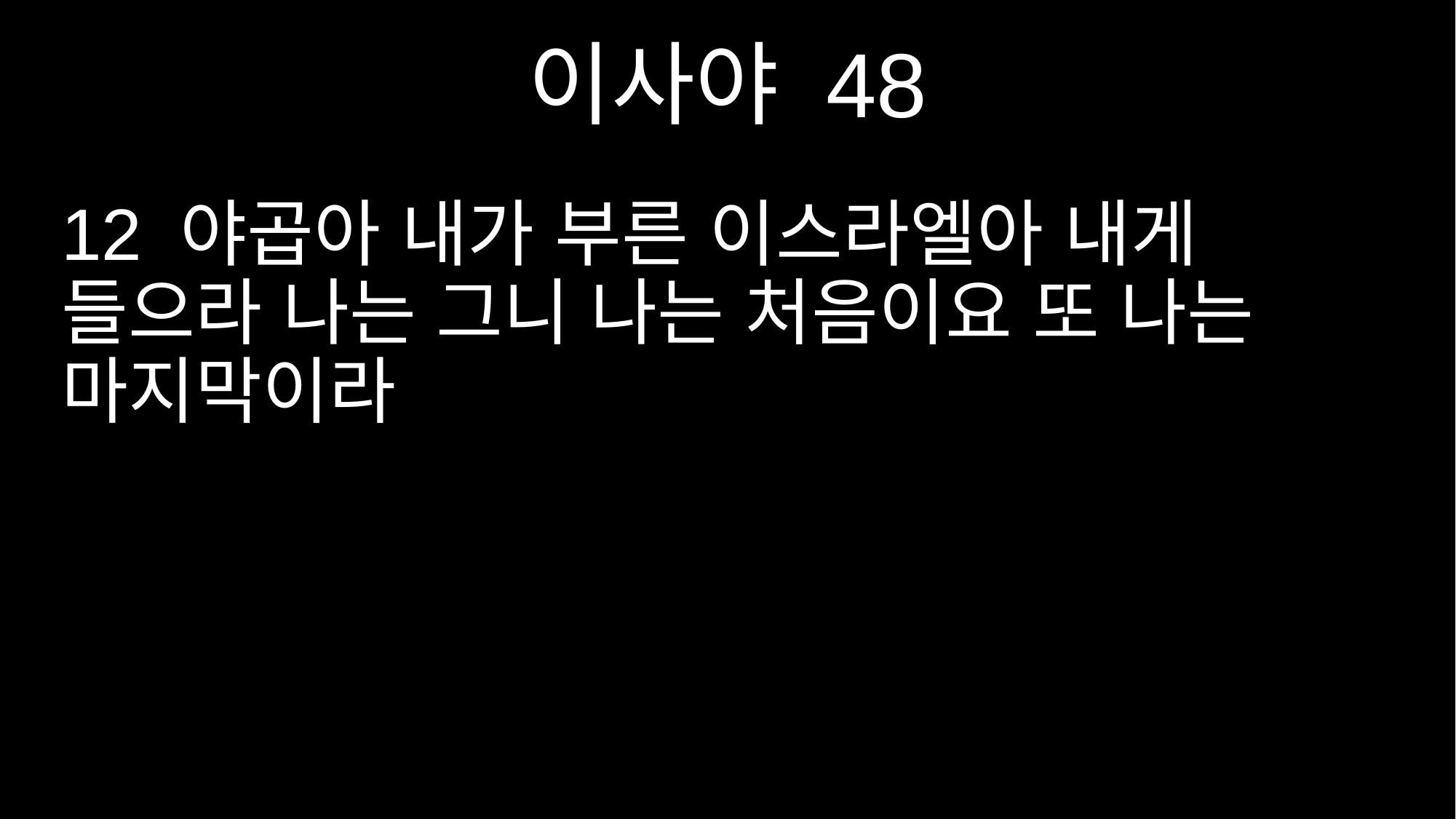

이사야 48
12 야곱아 내가 부른 이스라엘아 내게 들으라 나는 그니 나는 처음이요 또 나는 마지막이라